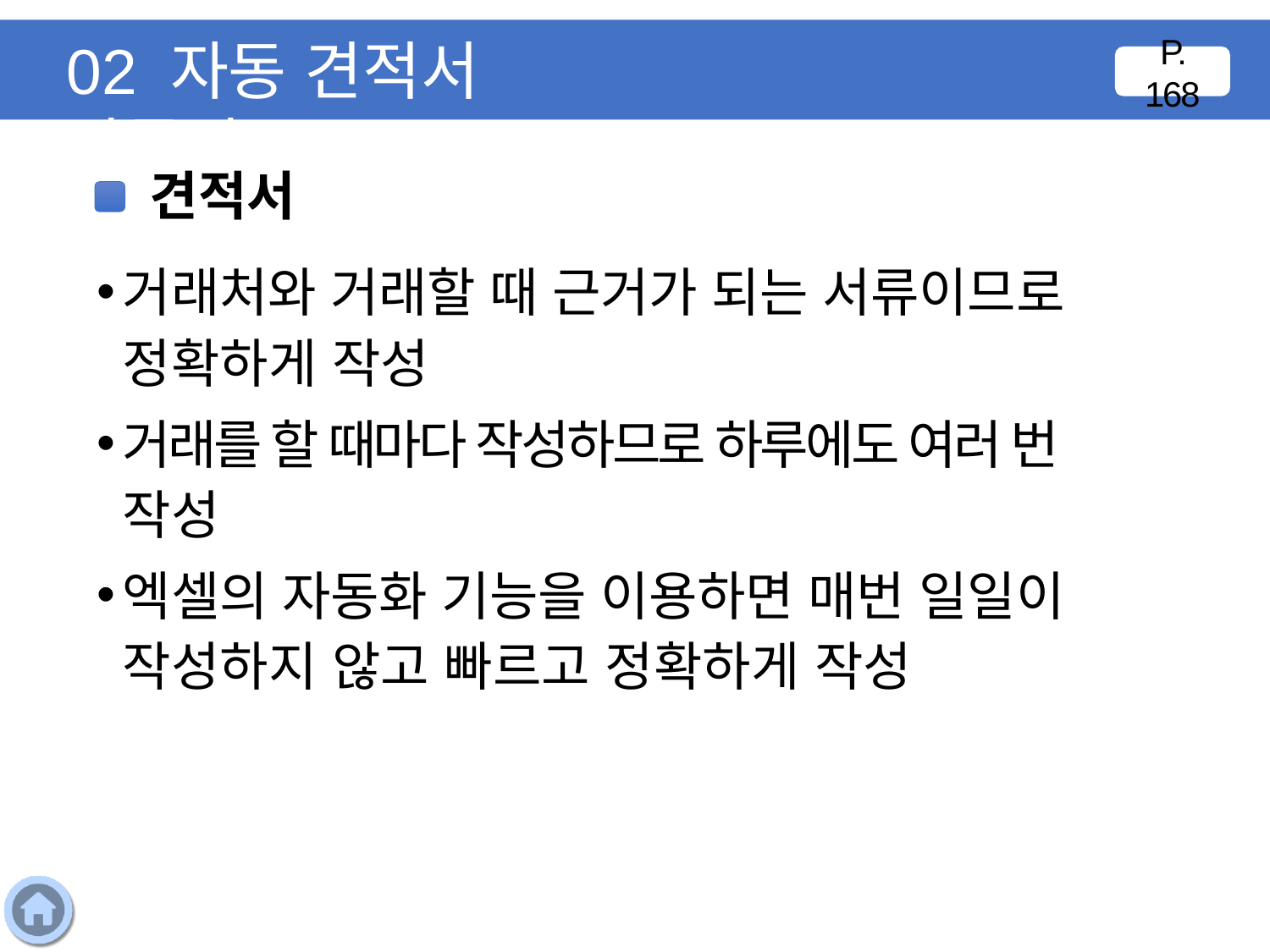

02 자동 견적서 만들기
P. 168
견적서

거래처와 거래할 때 근거가 되는 서류이므로 정확하게 작성
거래를 할 때마다 작성하므로 하루에도 여러 번 작성
엑셀의 자동화 기능을 이용하면 매번 일일이 작성하지 않고 빠르고 정확하게 작성